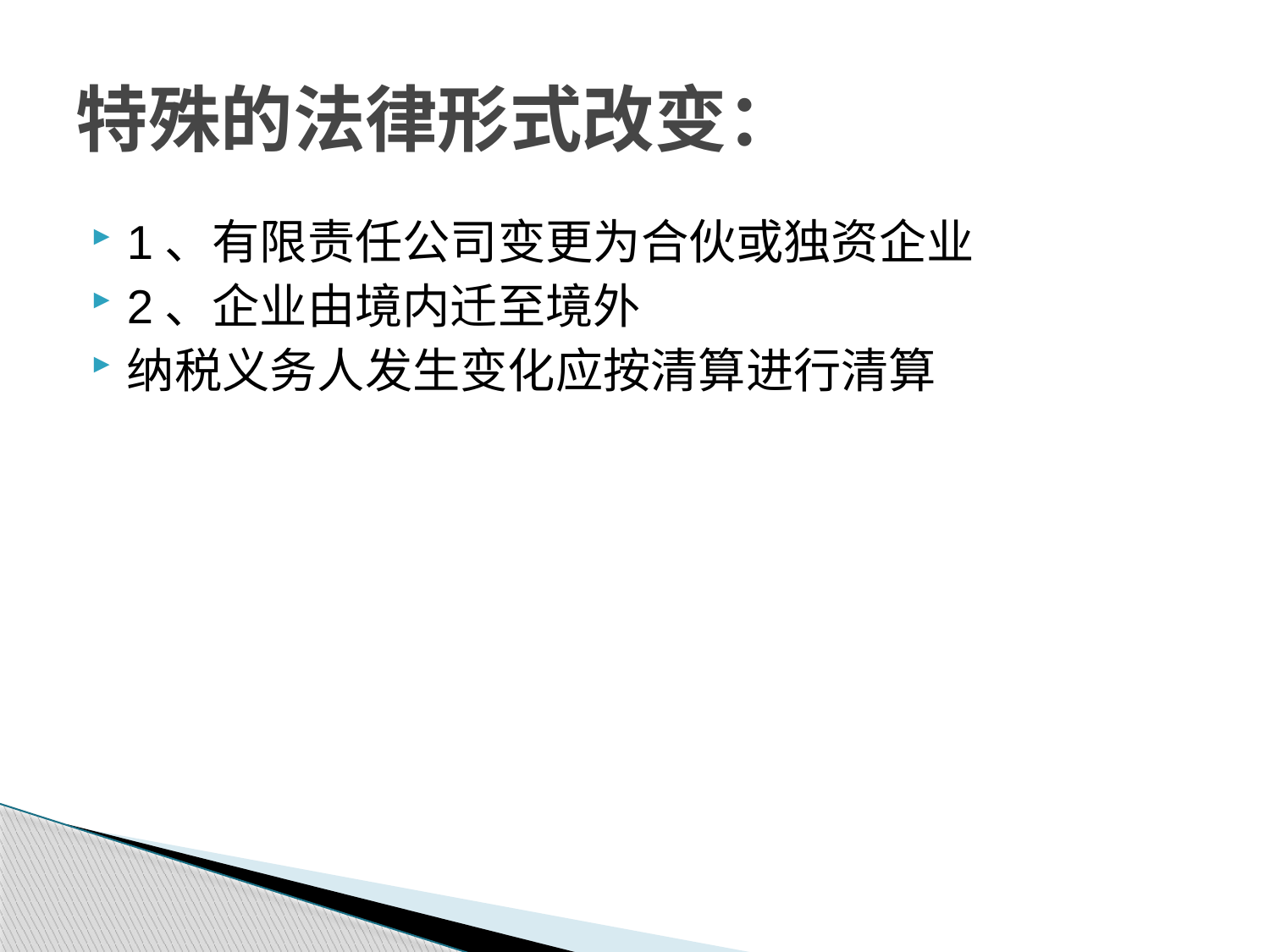

# 特殊的法律形式改变：
1、有限责任公司变更为合伙或独资企业
2、企业由境内迁至境外
纳税义务人发生变化应按清算进行清算